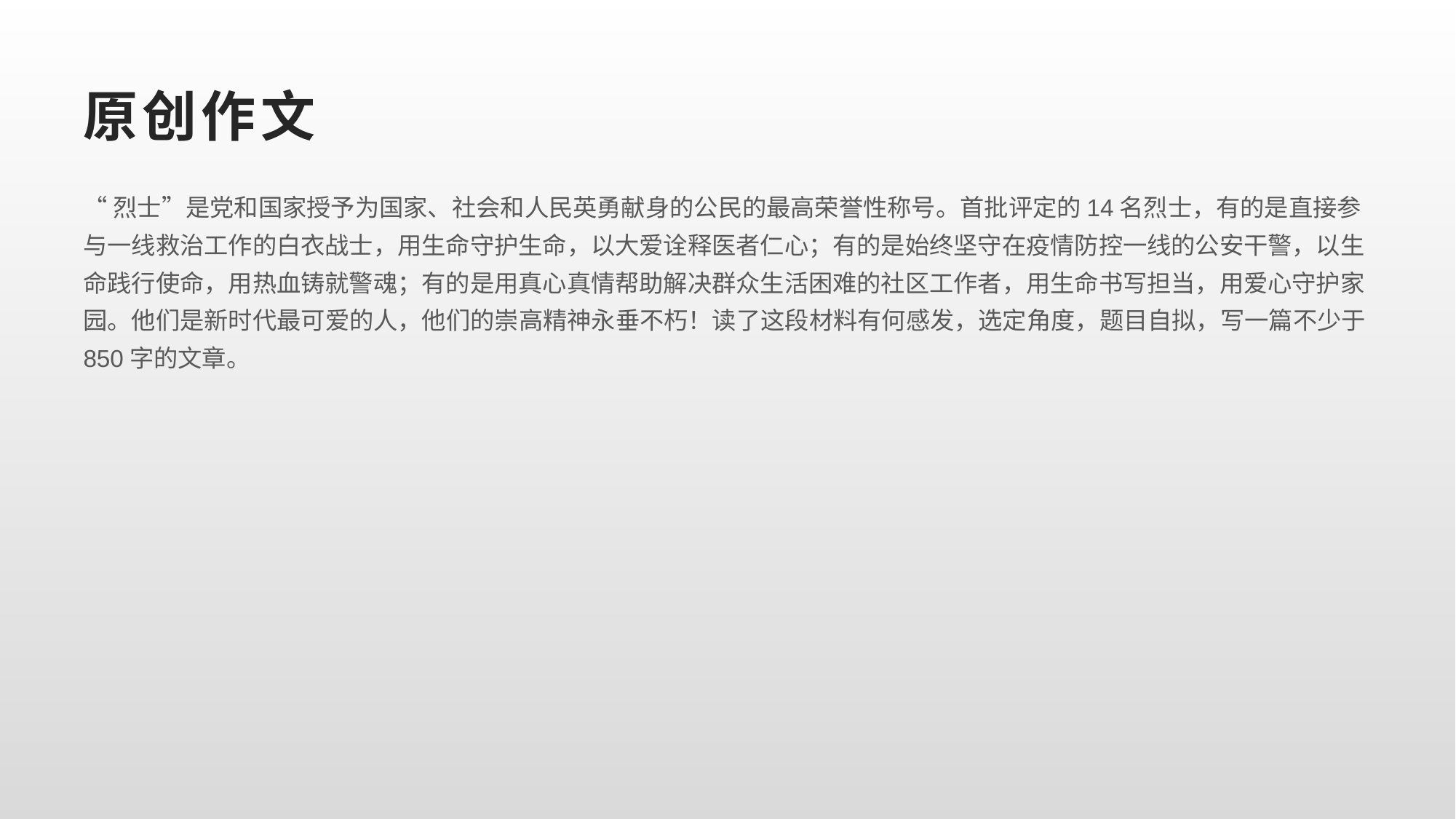

# 原创作文
“烈士”是党和国家授予为国家、社会和人民英勇献身的公民的最高荣誉性称号。首批评定的14名烈士，有的是直接参与一线救治工作的白衣战士，用生命守护生命，以大爱诠释医者仁心；有的是始终坚守在疫情防控一线的公安干警，以生命践行使命，用热血铸就警魂；有的是用真心真情帮助解决群众生活困难的社区工作者，用生命书写担当，用爱心守护家园。他们是新时代最可爱的人，他们的崇高精神永垂不朽！读了这段材料有何感发，选定角度，题目自拟，写一篇不少于850字的文章。